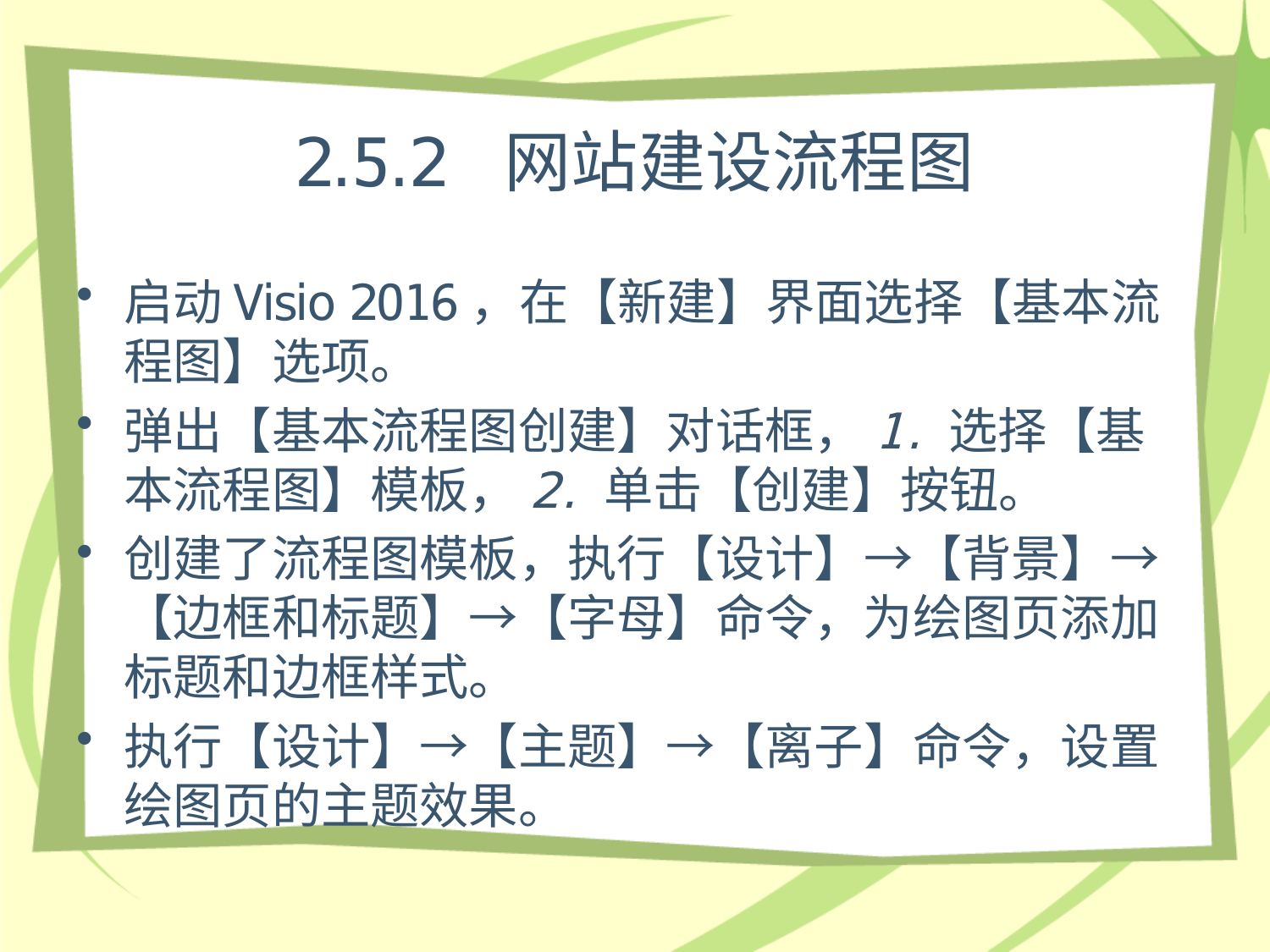

# 2.5.2  网站建设流程图
启动Visio 2016，在【新建】界面选择【基本流程图】选项。
弹出【基本流程图创建】对话框，1. 选择【基本流程图】模板，2. 单击【创建】按钮。
创建了流程图模板，执行【设计】→【背景】→【边框和标题】→【字母】命令，为绘图页添加标题和边框样式。
执行【设计】→【主题】→【离子】命令，设置绘图页的主题效果。